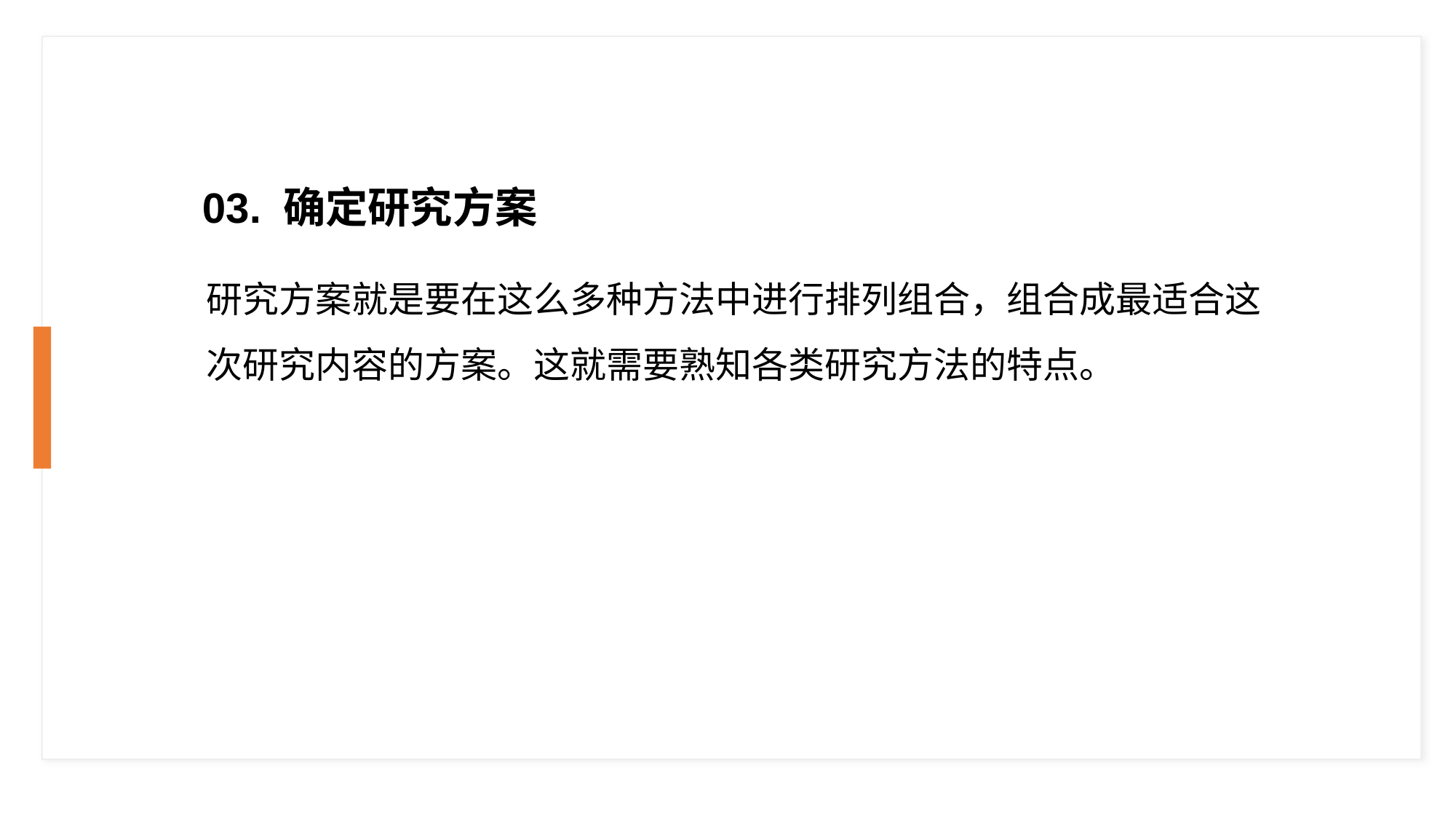

03. 确定研究方案
研究方案就是要在这么多种方法中进行排列组合，组合成最适合这次研究内容的方案。这就需要熟知各类研究方法的特点。